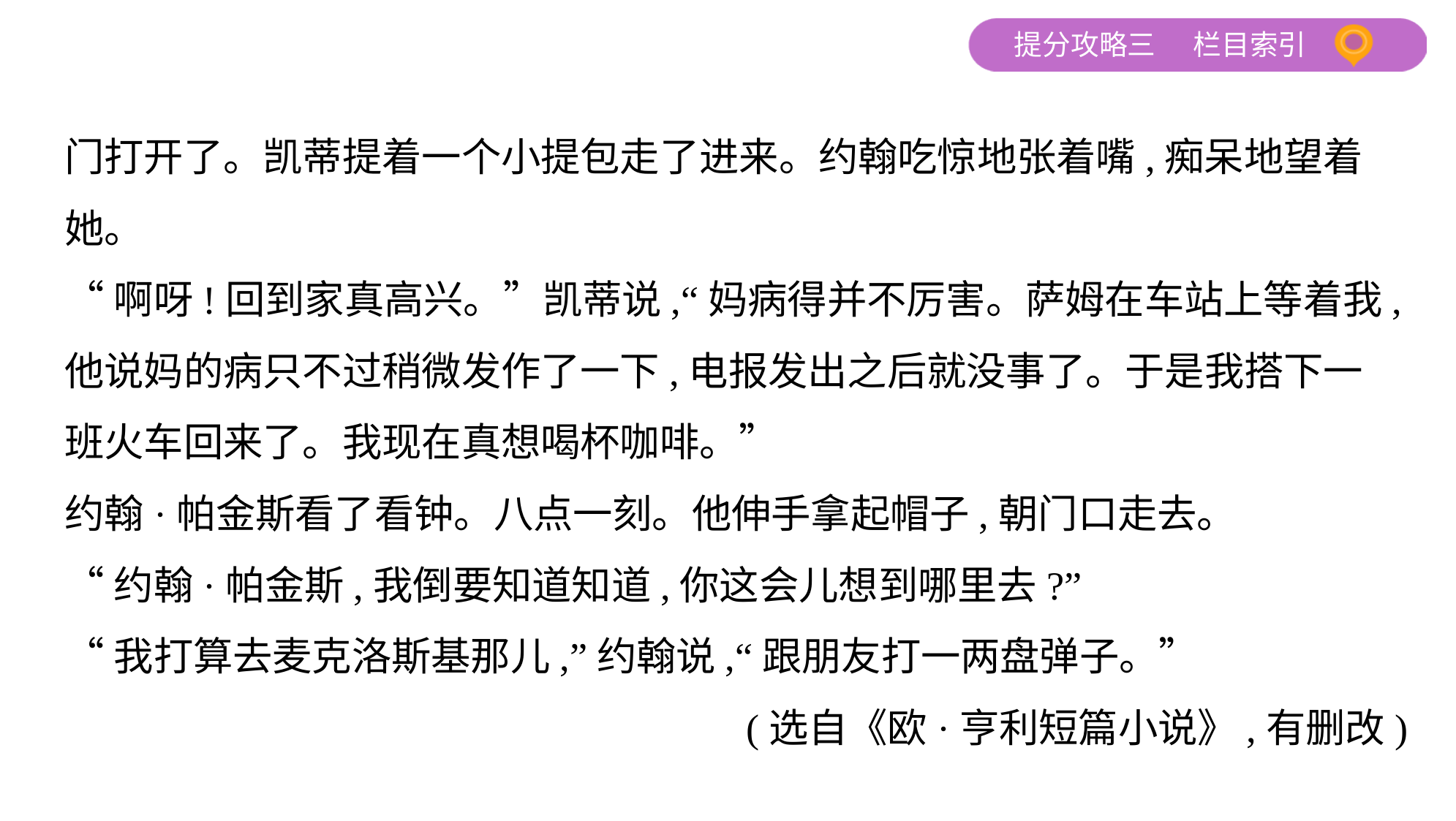

门打开了。凯蒂提着一个小提包走了进来。约翰吃惊地张着嘴,痴呆地望着
她。
“啊呀!回到家真高兴。”凯蒂说,“妈病得并不厉害。萨姆在车站上等着我,
他说妈的病只不过稍微发作了一下,电报发出之后就没事了。于是我搭下一
班火车回来了。我现在真想喝杯咖啡。”
约翰·帕金斯看了看钟。八点一刻。他伸手拿起帽子,朝门口走去。
“约翰·帕金斯,我倒要知道知道,你这会儿想到哪里去?”
“我打算去麦克洛斯基那儿,”约翰说,“跟朋友打一两盘弹子。”
                                                                     (选自《欧·亨利短篇小说》,有删改)